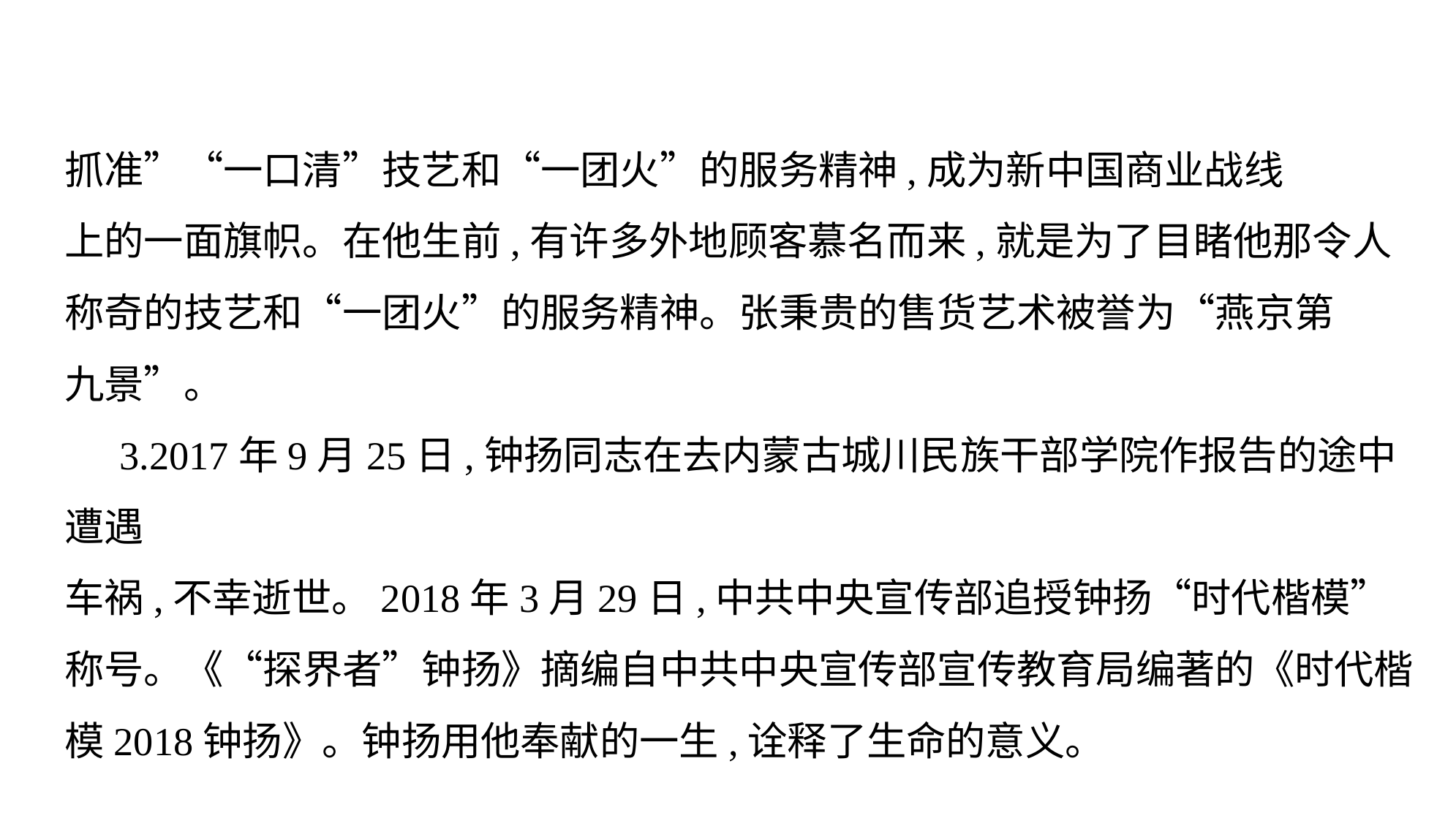

抓准”“一口清”技艺和“一团火”的服务精神,成为新中国商业战线
上的一面旗帜。在他生前,有许多外地顾客慕名而来,就是为了目睹他那令人
称奇的技艺和“一团火”的服务精神。张秉贵的售货艺术被誉为“燕京第
九景”。
3.2017年9月25日,钟扬同志在去内蒙古城川民族干部学院作报告的途中遭遇
车祸,不幸逝世。2018年3月29日,中共中央宣传部追授钟扬“时代楷模”称号。《“探界者”钟扬》摘编自中共中央宣传部宣传教育局编著的《时代楷模2018钟扬》。钟扬用他奉献的一生,诠释了生命的意义。